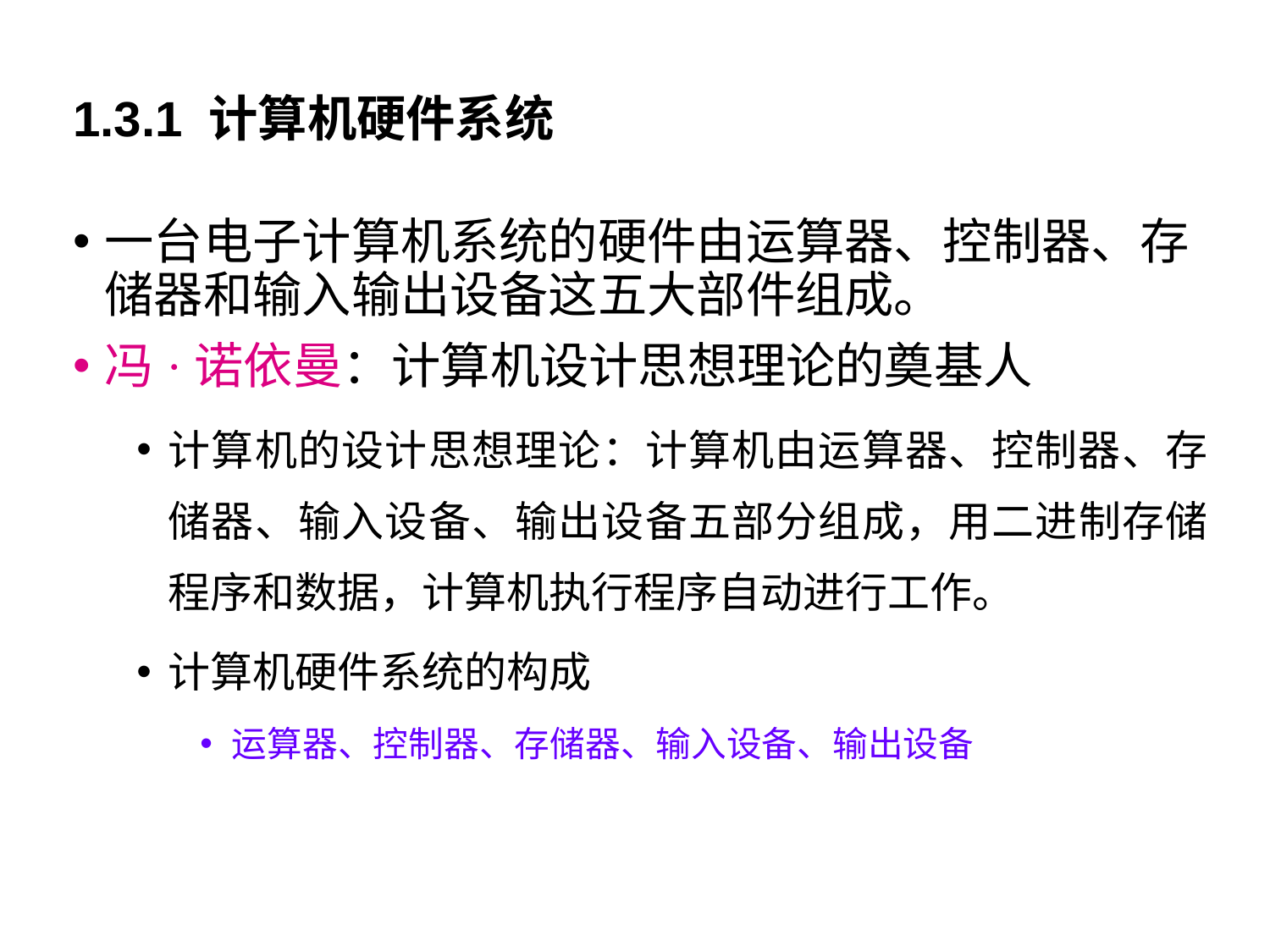

# 1.3.1 计算机硬件系统
一台电子计算机系统的硬件由运算器、控制器、存储器和输入输出设备这五大部件组成。
冯·诺依曼：计算机设计思想理论的奠基人
计算机的设计思想理论：计算机由运算器、控制器、存储器、输入设备、输出设备五部分组成，用二进制存储程序和数据，计算机执行程序自动进行工作。
计算机硬件系统的构成
运算器、控制器、存储器、输入设备、输出设备